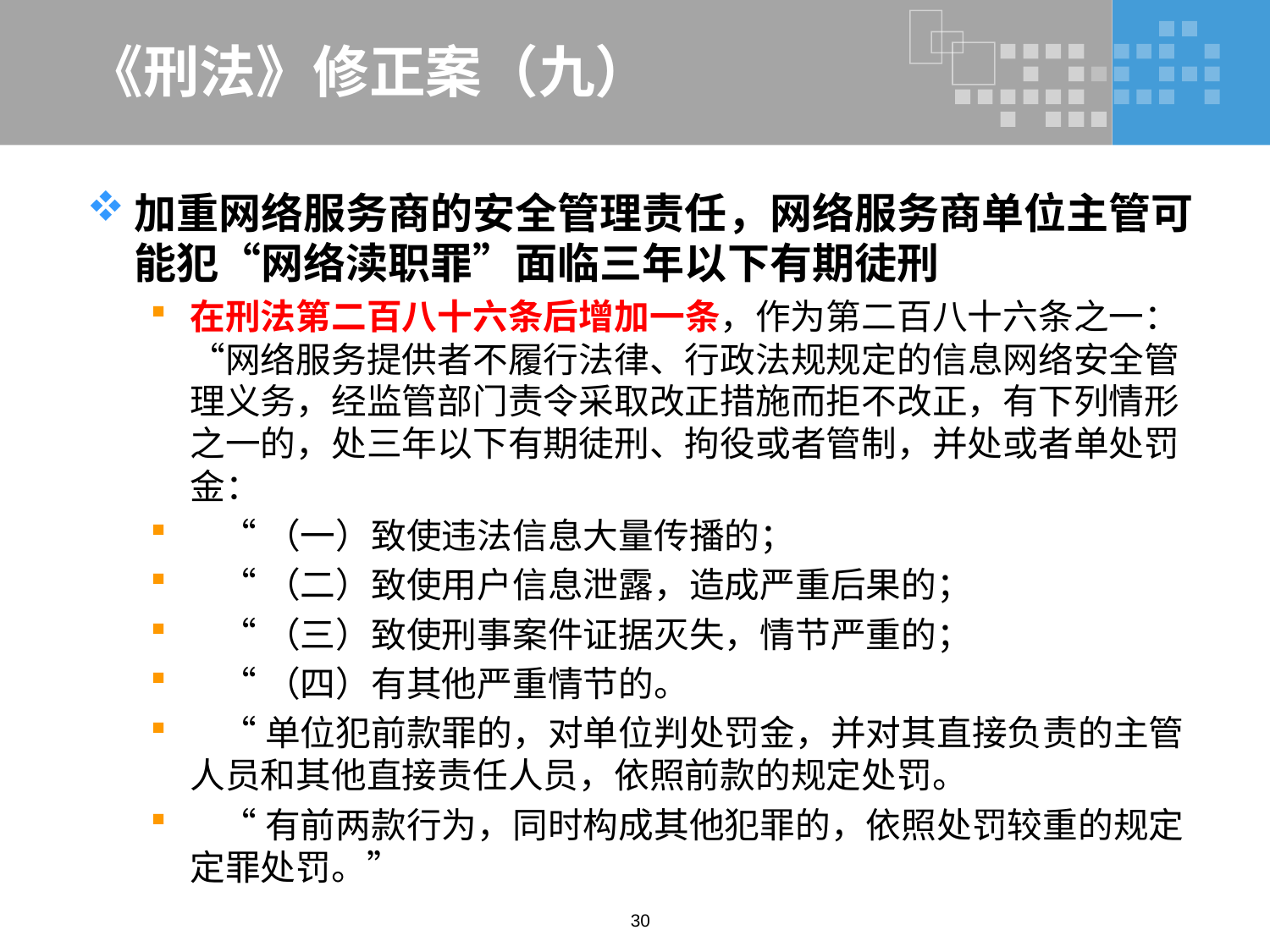

# 《刑法》修正案（九）
加重网络服务商的安全管理责任，网络服务商单位主管可能犯“网络渎职罪”面临三年以下有期徒刑
在刑法第二百八十六条后增加一条，作为第二百八十六条之一：“网络服务提供者不履行法律、行政法规规定的信息网络安全管理义务，经监管部门责令采取改正措施而拒不改正，有下列情形之一的，处三年以下有期徒刑、拘役或者管制，并处或者单处罚金：
    “（一）致使违法信息大量传播的；
    “（二）致使用户信息泄露，造成严重后果的；
    “（三）致使刑事案件证据灭失，情节严重的；
    “（四）有其他严重情节的。
    “单位犯前款罪的，对单位判处罚金，并对其直接负责的主管人员和其他直接责任人员，依照前款的规定处罚。
    “有前两款行为，同时构成其他犯罪的，依照处罚较重的规定定罪处罚。”
30